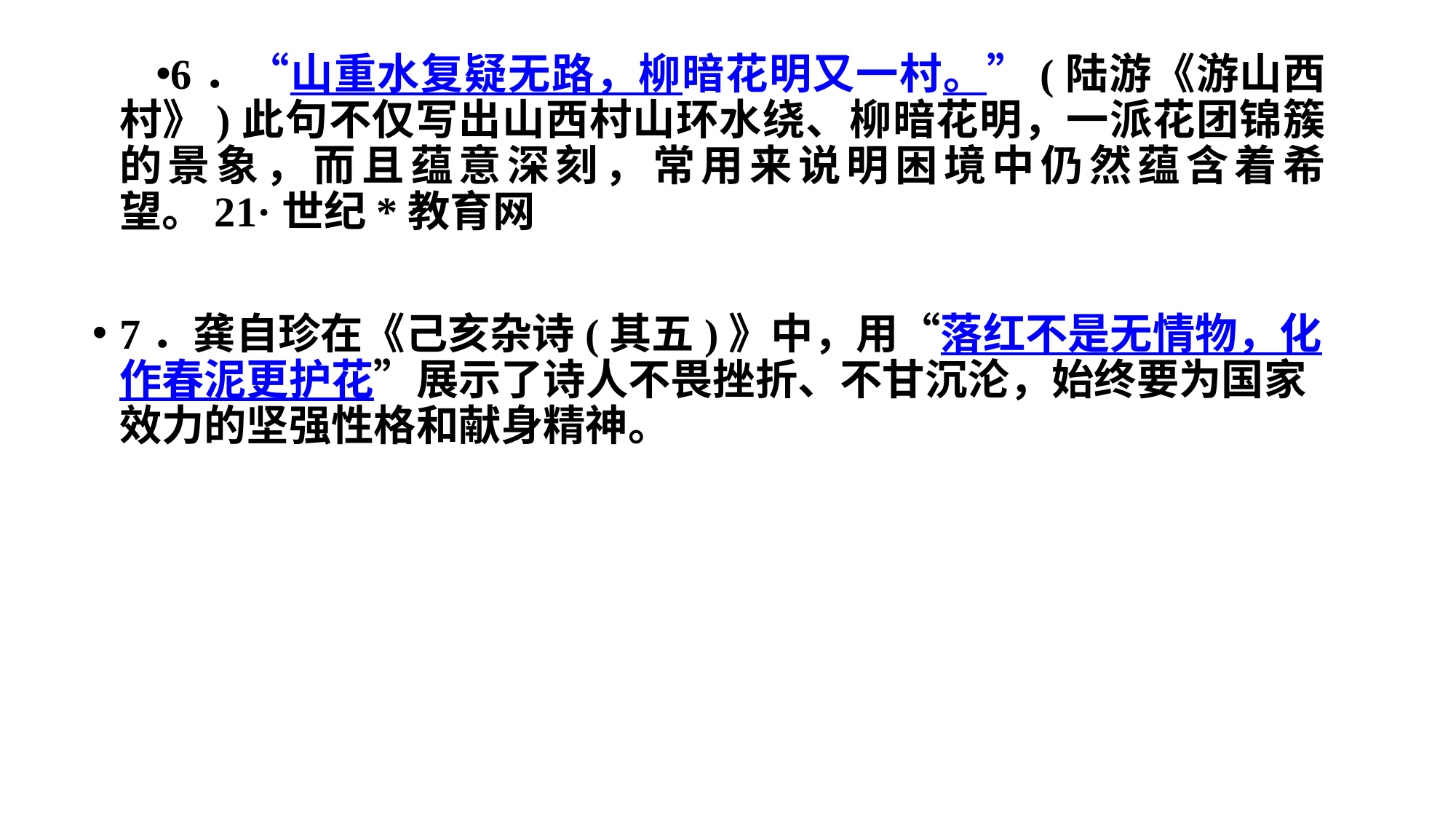

6．“山重水复疑无路，柳暗花明又一村。”(陆游《游山西村》)此句不仅写出山西村山环水绕、柳暗花明，一派花团锦簇的景象，而且蕴意深刻，常用来说明困境中仍然蕴含着希望。21·世纪*教育网

7．龚自珍在《己亥杂诗(其五)》中，用“落红不是无情物，化作春泥更护花”展示了诗人不畏挫折、不甘沉沦，始终要为国家效力的坚强性格和献身精神。